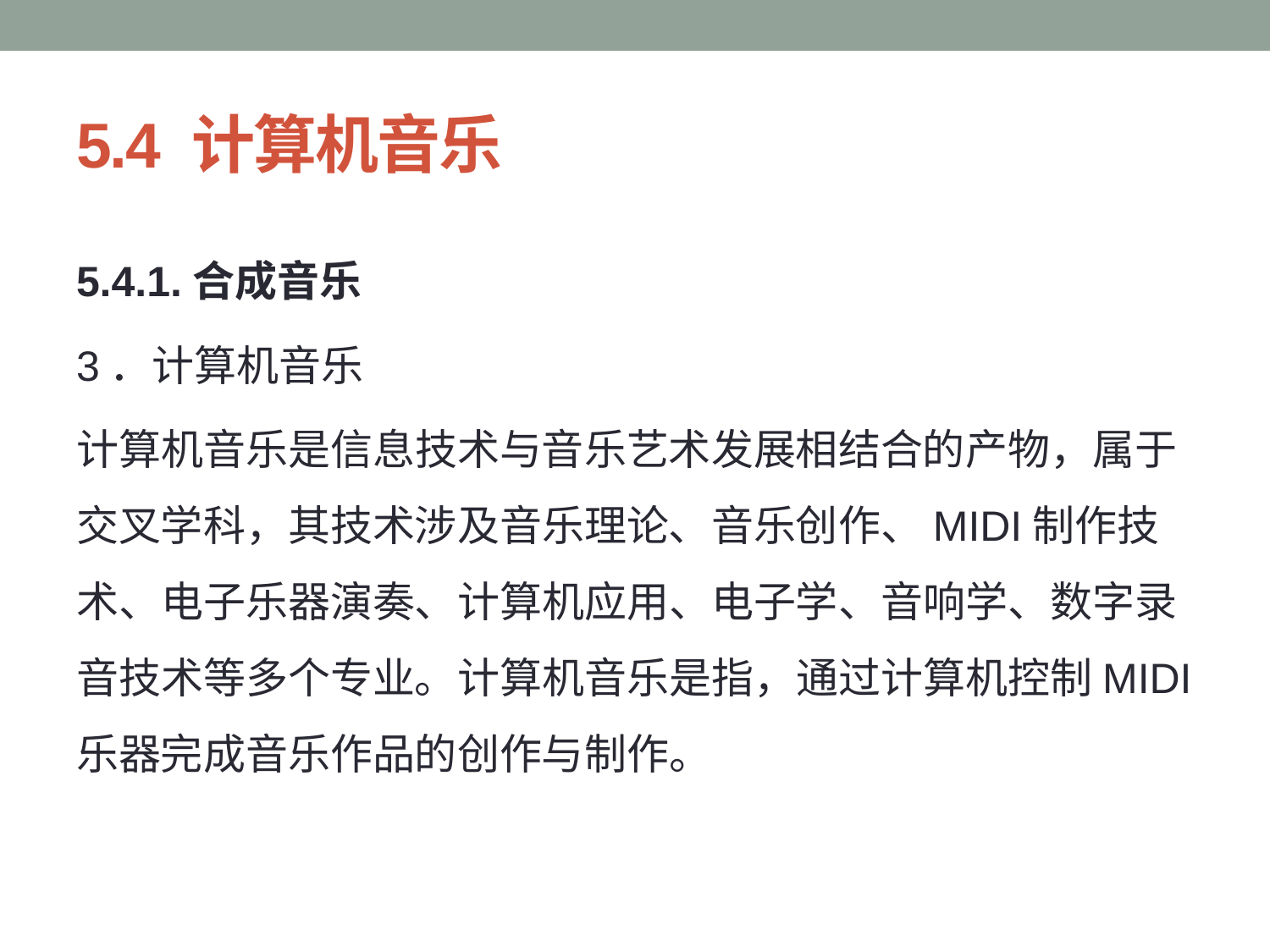

# 5.4 计算机音乐
5.4.1.合成音乐
3．计算机音乐
计算机音乐是信息技术与音乐艺术发展相结合的产物，属于交叉学科，其技术涉及音乐理论、音乐创作、MIDI制作技术、电子乐器演奏、计算机应用、电子学、音响学、数字录音技术等多个专业。计算机音乐是指，通过计算机控制MIDI乐器完成音乐作品的创作与制作。